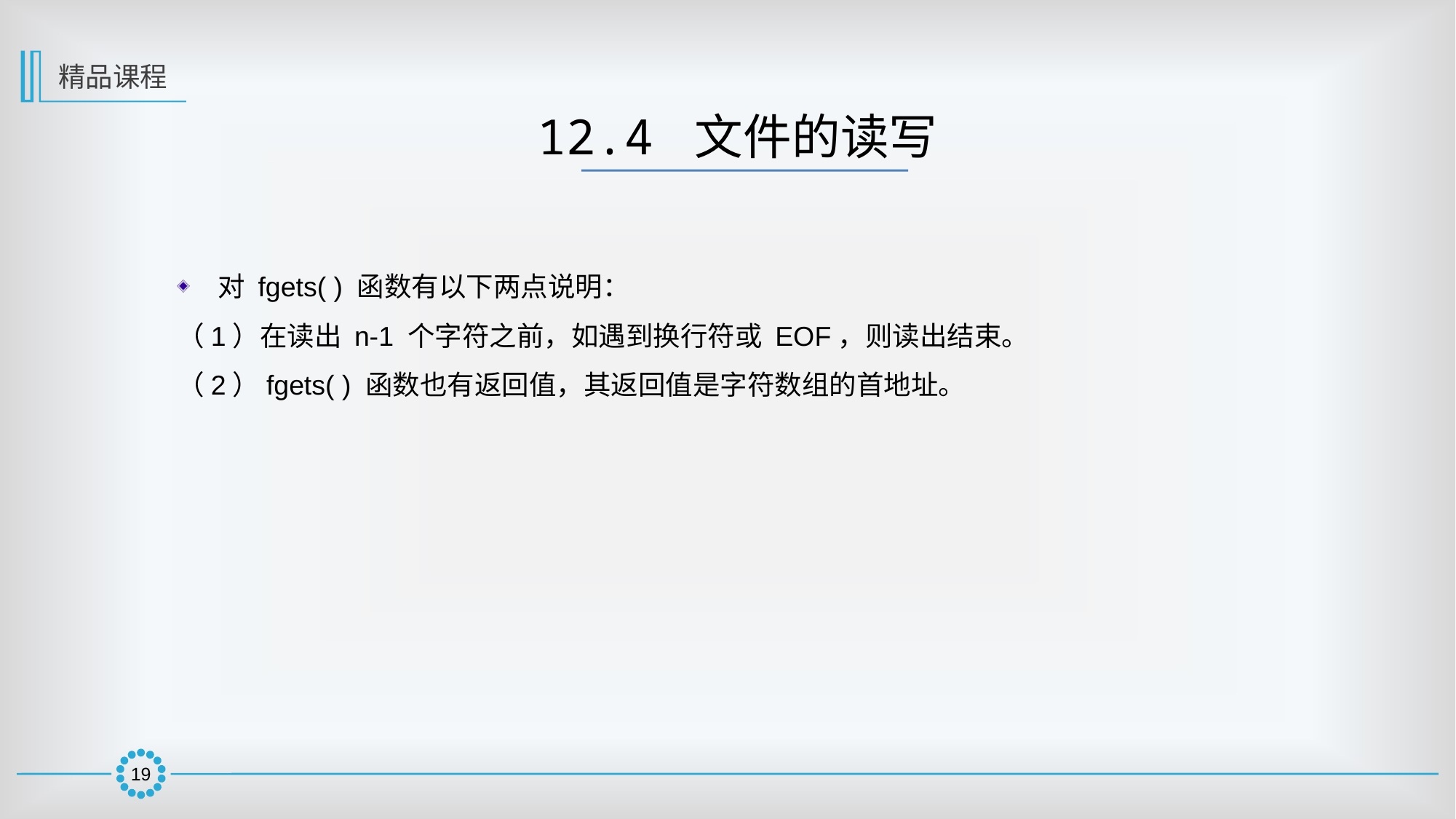

精品课程
12.4 文件的读写

对 fgets( ) 函数有以下两点说明：
（1）在读出 n-1 个字符之前，如遇到换行符或 EOF，则读出结束。
（2）fgets( ) 函数也有返回值，其返回值是字符数组的首地址。

19